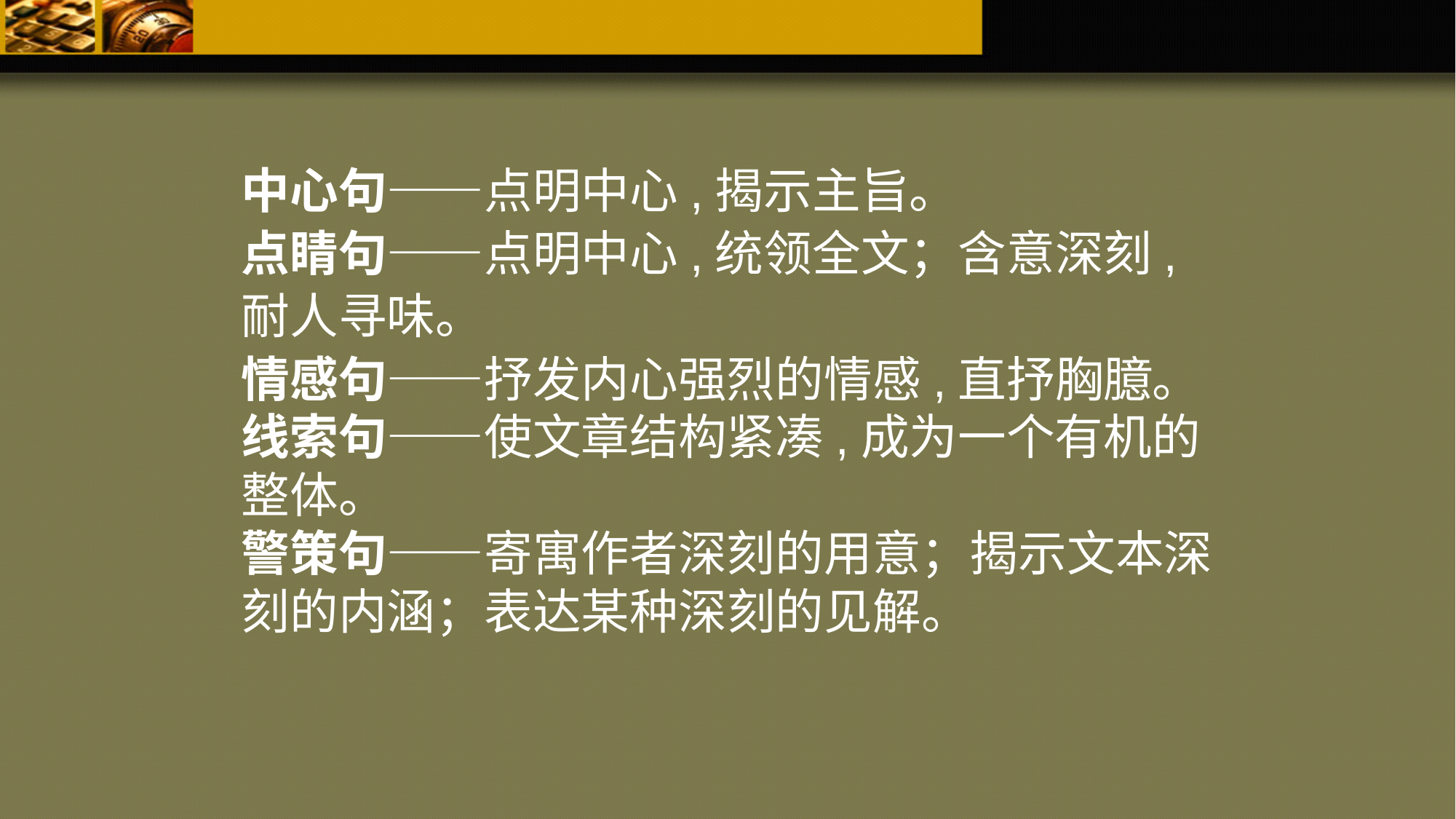

中心句——点明中心,揭示主旨。
点睛句——点明中心,统领全文；含意深刻,耐人寻味。
情感句——抒发内心强烈的情感,直抒胸臆。
线索句——使文章结构紧凑,成为一个有机的整体。
警策句——寄寓作者深刻的用意；揭示文本深刻的内涵；表达某种深刻的见解。